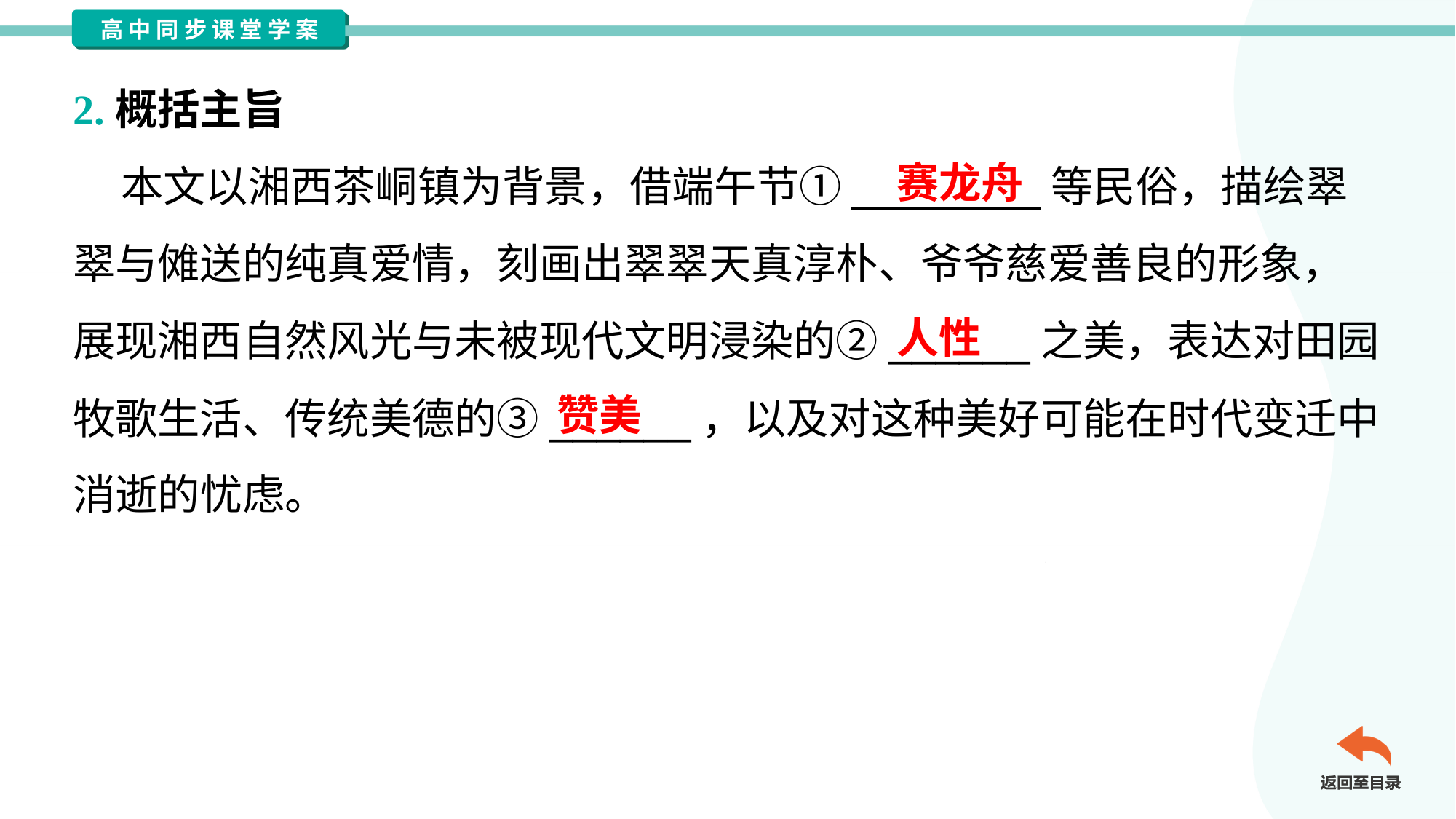

2.概括主旨
    本文以湘西茶峒镇为背景，借端午节①________等民俗，描绘翠
翠与傩送的纯真爱情，刻画出翠翠天真淳朴、爷爷慈爱善良的形象，
展现湘西自然风光与未被现代文明浸染的②______之美，表达对田园
牧歌生活、传统美德的③______，以及对这种美好可能在时代变迁中
消逝的忧虑。
赛龙舟
人性
赞美